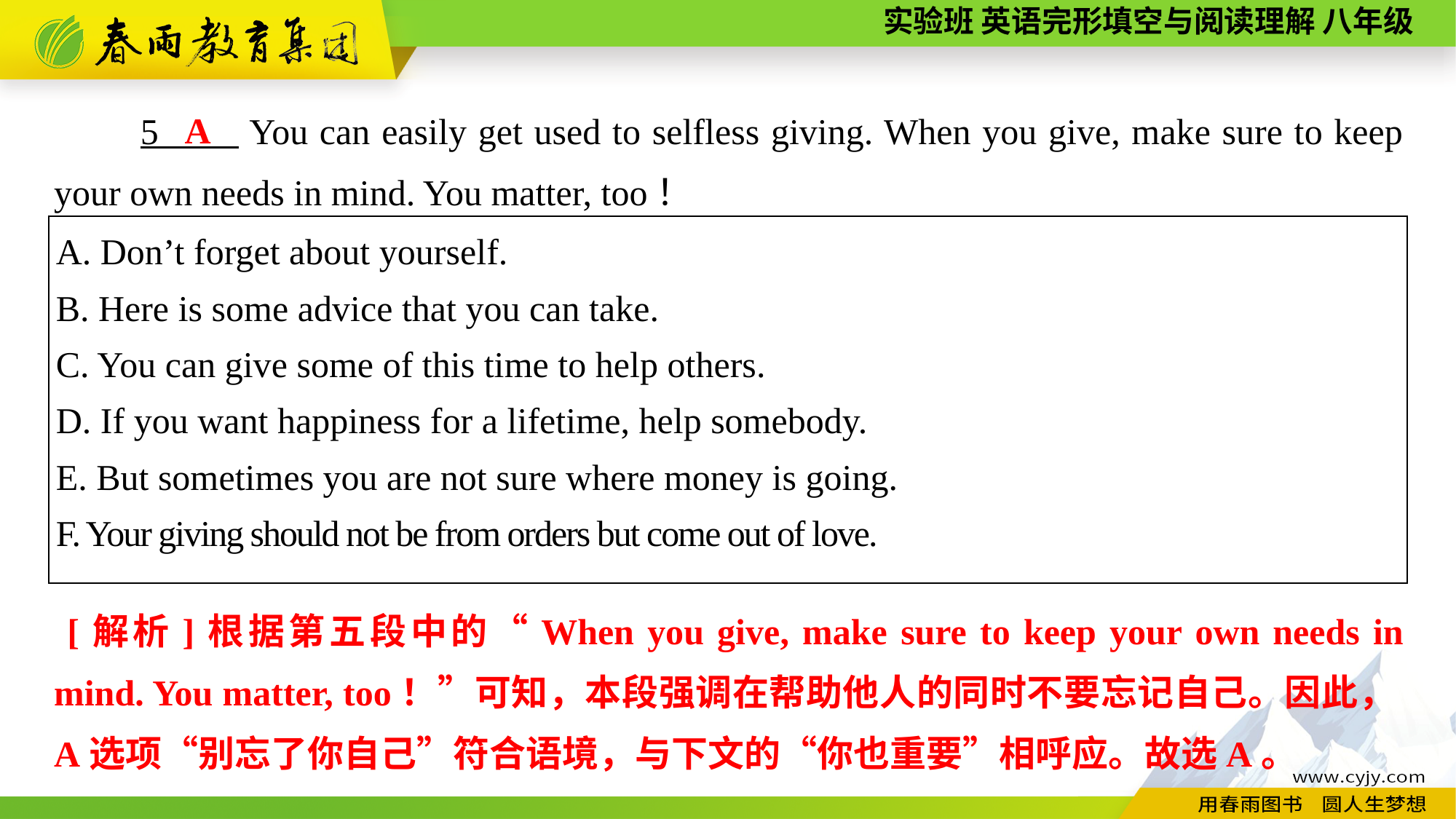

A
5        You can easily get used to selfless giving. When you give, make sure to keep your own needs in mind. You matter, too！
| A. Don’t forget about yourself. B. Here is some advice that you can take. C. You can give some of this time to help others. D. If you want happiness for a lifetime, help somebody. E. But sometimes you are not sure where money is going. F. Your giving should not be from orders but come out of love. |
| --- |
 [解析]根据第五段中的“When you give, make sure to keep your own needs in mind. You matter, too！”可知，本段强调在帮助他人的同时不要忘记自己。因此，A选项“别忘了你自己”符合语境，与下文的“你也重要”相呼应。故选A。